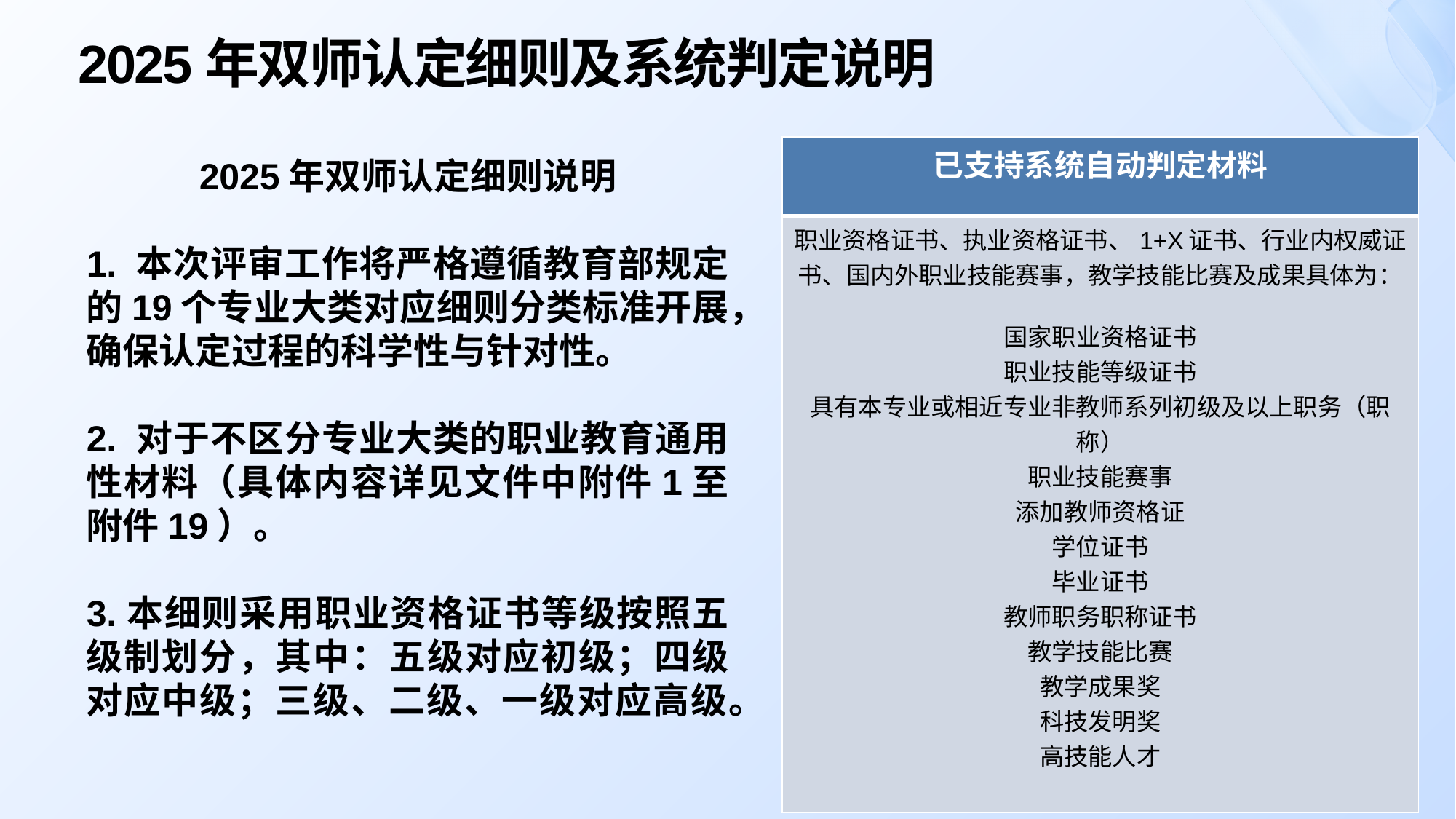

# 2025年双师认定细则及系统判定说明
| 已支持系统自动判定材料 |
| --- |
| 职业资格证书、执业资格证书、1+X证书、行业内权威证书、国内外职业技能赛事，教学技能比赛及成果具体为： 国家职业资格证书 职业技能等级证书 具有本专业或相近专业非教师系列初级及以上职务（职称） 职业技能赛事 添加教师资格证 学位证书 毕业证书 教师职务职称证书 教学技能比赛 教学成果奖 科技发明奖 高技能人才 |
2025年双师认定细则说明

1. 本次评审工作将严格遵循教育部规定的19个专业大类对应细则分类标准开展，确保认定过程的科学性与针对性。

2. 对于不区分专业大类的职业教育通用性材料（具体内容详见文件中附件1至附件19）。

3.本细则采用职业资格证书等级按照五级制划分，其中：五级对应初级；四级对应中级；三级、二级、一级对应高级。